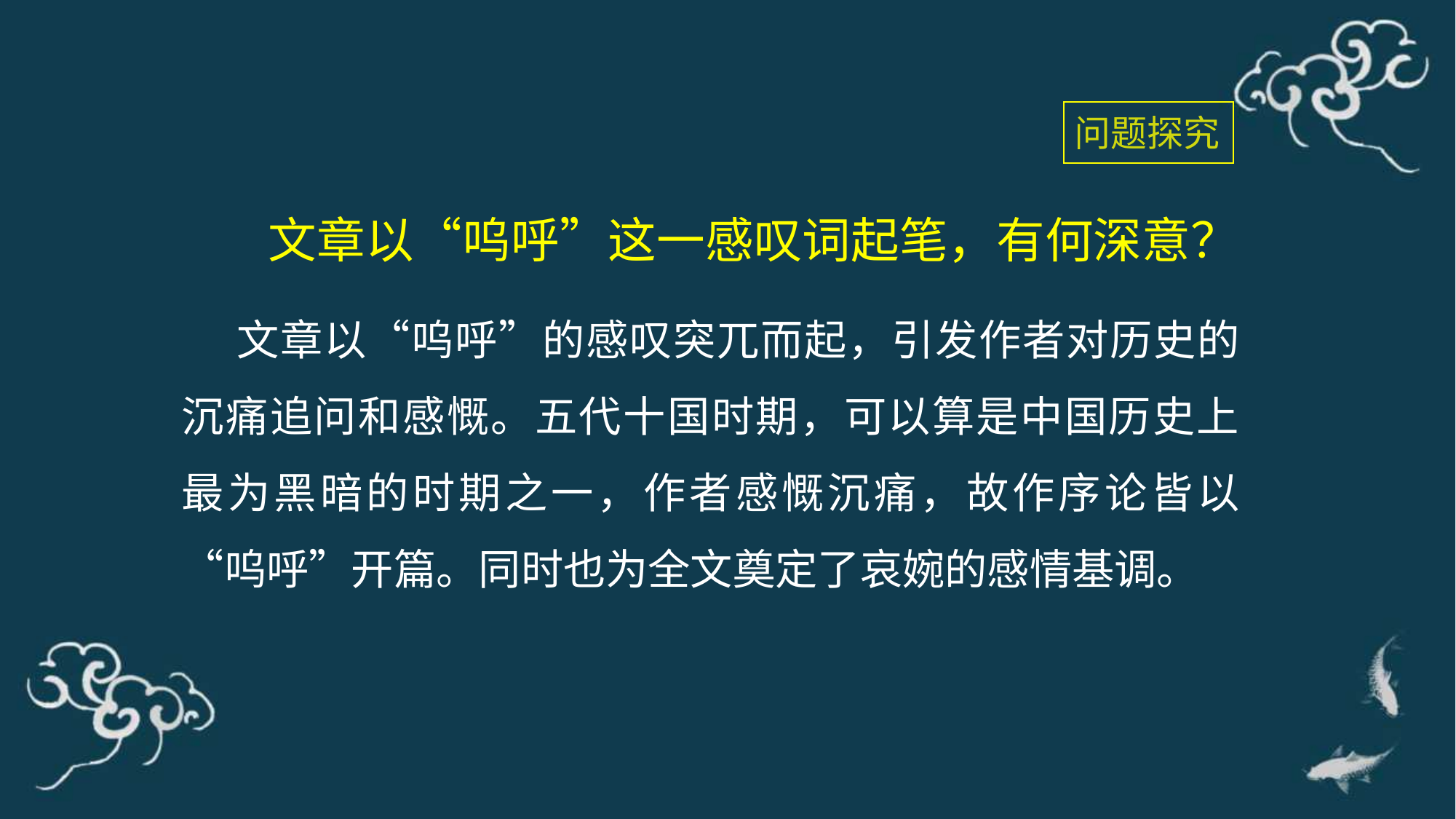

问题探究
文章以“呜呼”这一感叹词起笔，有何深意？
    文章以“呜呼”的感叹突兀而起，引发作者对历史的沉痛追问和感慨。五代十国时期，可以算是中国历史上最为黑暗的时期之一，作者感慨沉痛，故作序论皆以“呜呼”开篇。同时也为全文奠定了哀婉的感情基调。